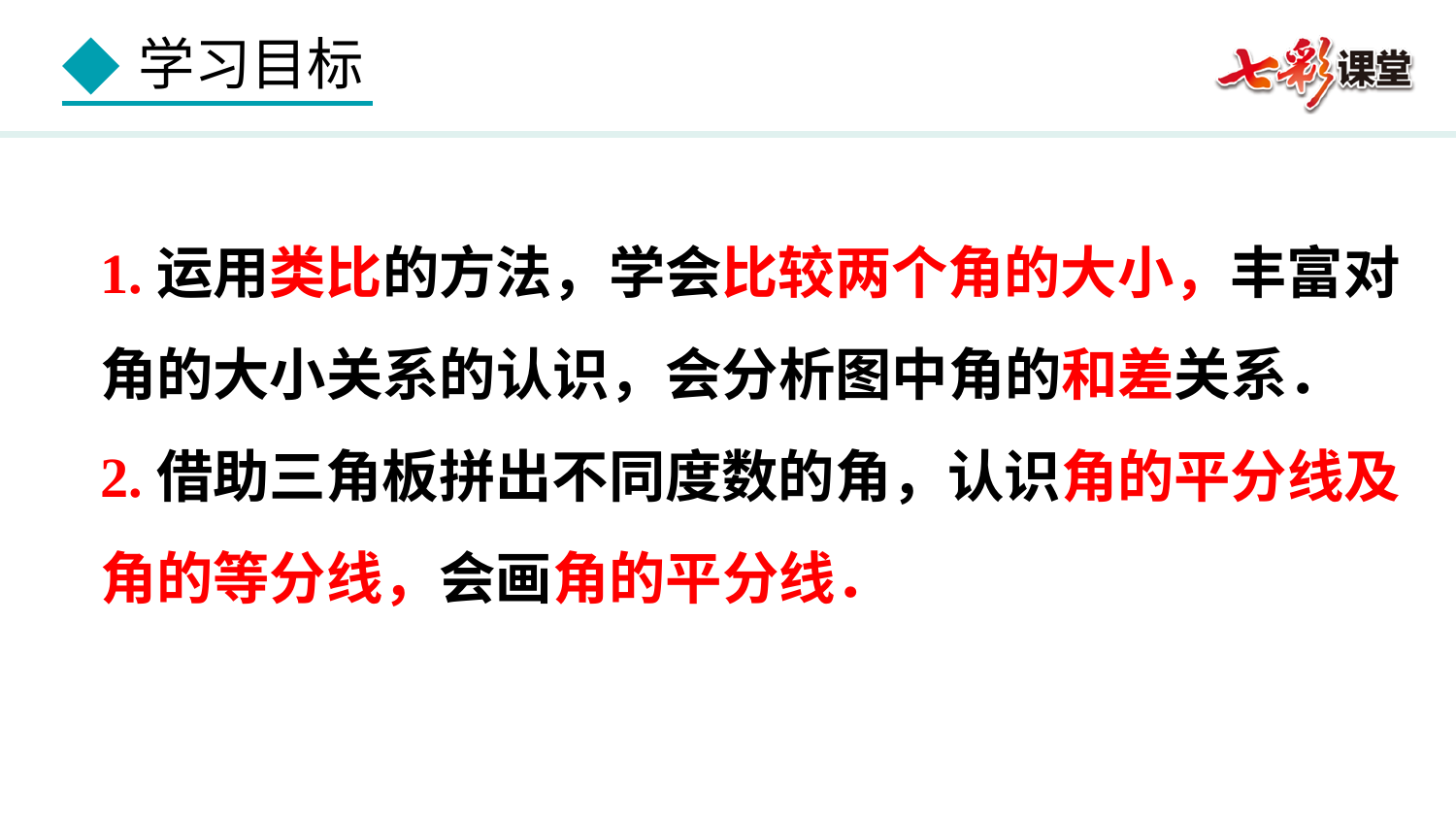

1.运用类比的方法，学会比较两个角的大小，丰富对角的大小关系的认识，会分析图中角的和差关系．
2.借助三角板拼出不同度数的角，认识角的平分线及角的等分线，会画角的平分线．